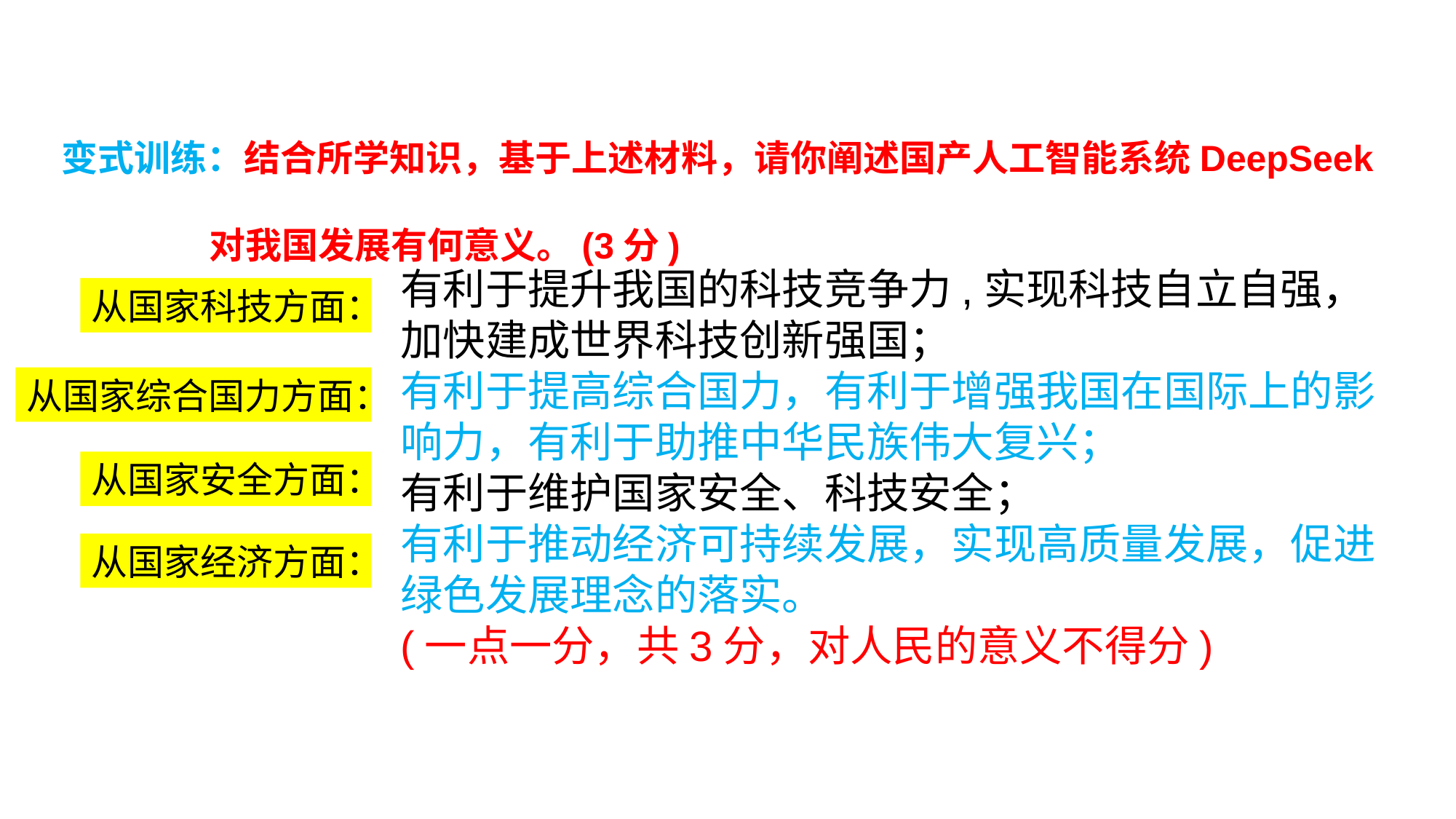

变式训练：结合所学知识，基于上述材料，请你阐述国产人工智能系统DeepSeek
                 对我国发展有何意义。(3分)
有利于提升我国的科技竞争力,实现科技自立自强，加快建成世界科技创新强国；
有利于提高综合国力，有利于增强我国在国际上的影响力，有利于助推中华民族伟大复兴；
有利于维护国家安全、科技安全；
有利于推动经济可持续发展，实现高质量发展，促进绿色发展理念的落实。
(一点一分，共3分，对人民的意义不得分)
从国家科技方面：
从国家综合国力方面：
从国家安全方面：
从国家经济方面：